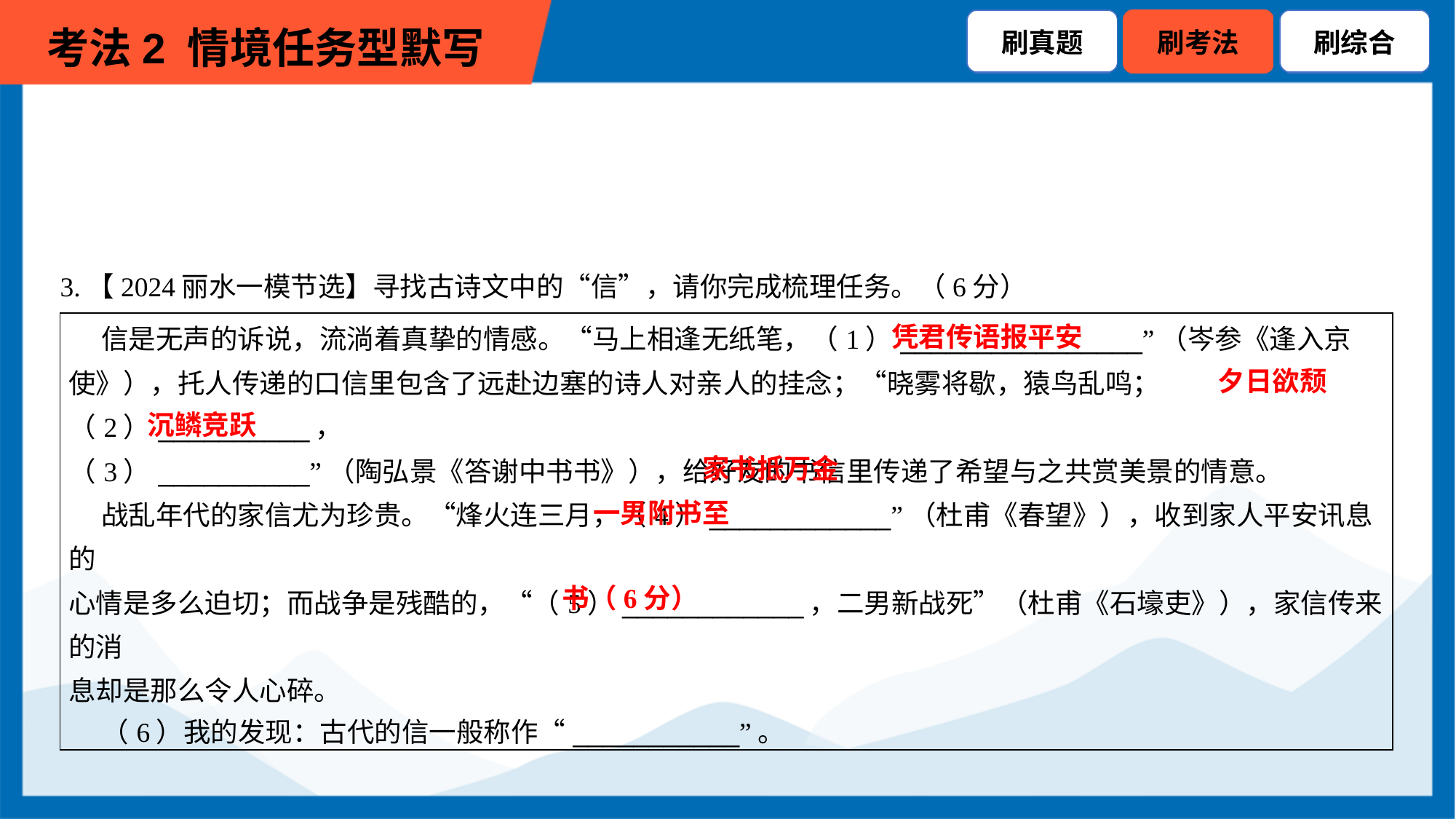

3.【2024丽水一模节选】寻找古诗文中的“信”，请你完成梳理任务。（6分）
凭君传语报平安
| 信是无声的诉说，流淌着真挚的情感。“马上相逢无纸笔，（1）\_\_\_\_\_\_\_\_\_\_\_\_\_\_\_\_”（岑参《逢入京 使》），托人传递的口信里包含了远赴边塞的诗人对亲人的挂念；“晓雾将歇，猿鸟乱鸣；（2）\_\_\_\_\_\_\_\_\_\_， （3）\_\_\_\_\_\_\_\_\_\_”（陶弘景《答谢中书书》），给好友的书信里传递了希望与之共赏美景的情意。 战乱年代的家信尤为珍贵。“烽火连三月，（4）\_\_\_\_\_\_\_\_\_\_\_\_”（杜甫《春望》），收到家人平安讯息的 心情是多么迫切；而战争是残酷的，“（5）\_\_\_\_\_\_\_\_\_\_\_\_，二男新战死”（杜甫《石壕吏》），家信传来的消 息却是那么令人心碎。 （6）我的发现：古代的信一般称作“\_\_\_\_\_\_\_\_\_\_\_”。 |
| --- |
夕日欲颓
沉鳞竞跃
家书抵万金
一男附书至
书（6分）